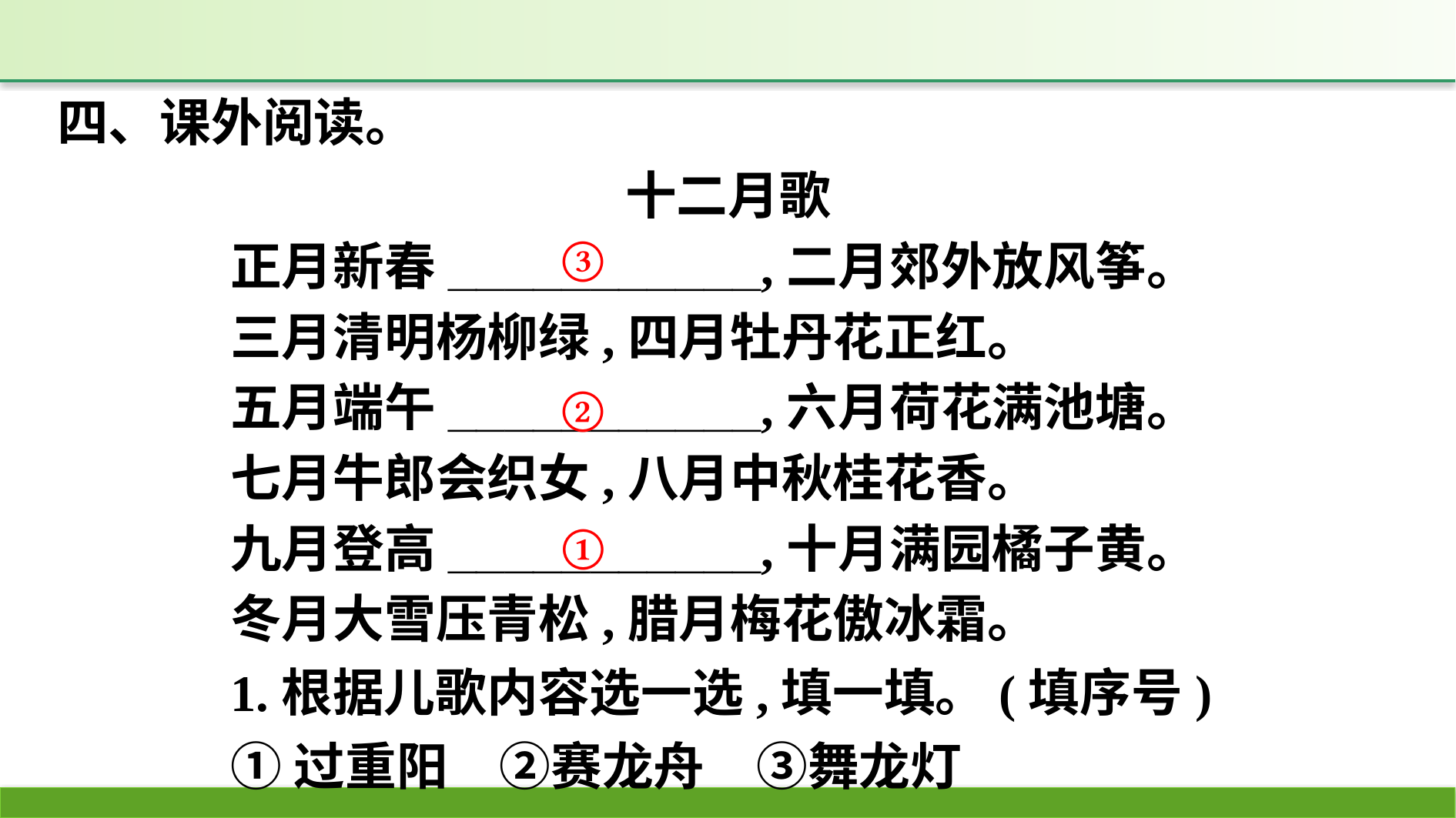

四、课外阅读。
十二月歌
正月新春___________,二月郊外放风筝。
三月清明杨柳绿,四月牡丹花正红。
五月端午___________,六月荷花满池塘。
七月牛郎会织女,八月中秋桂花香。
九月登高___________,十月满园橘子黄。
冬月大雪压青松,腊月梅花傲冰霜。
1.根据儿歌内容选一选,填一填。(填序号)
①过重阳　②赛龙舟　③舞龙灯
③
②
①